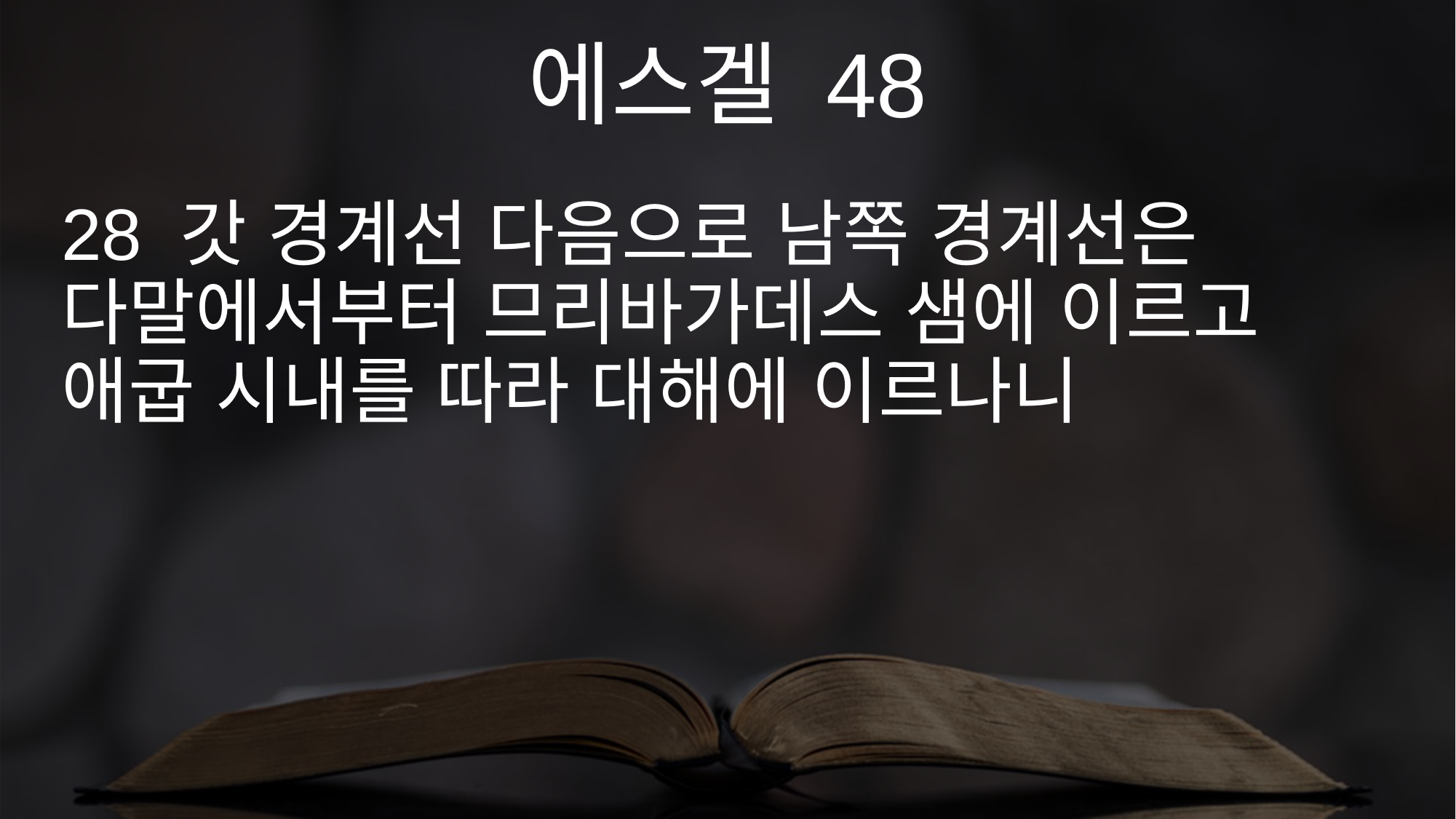

에스겔 48
28 갓 경계선 다음으로 남쪽 경계선은 다말에서부터 므리바가데스 샘에 이르고 애굽 시내를 따라 대해에 이르나니